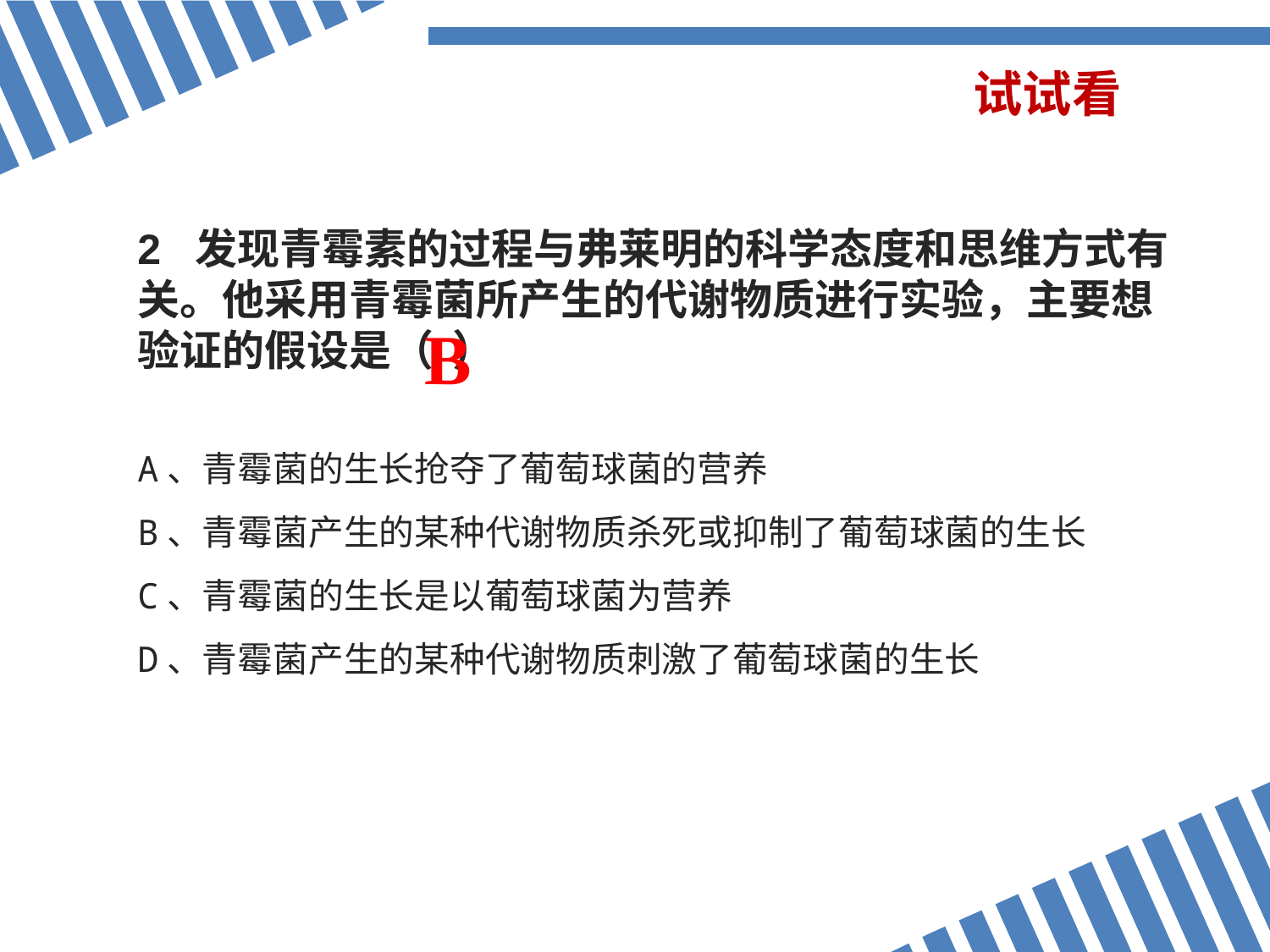

试试看
2  发现青霉素的过程与弗莱明的科学态度和思维方式有关。他采用青霉菌所产生的代谢物质进行实验，主要想验证的假设是（  ）

A、青霉菌的生长抢夺了葡萄球菌的营养
B、青霉菌产生的某种代谢物质杀死或抑制了葡萄球菌的生长
C、青霉菌的生长是以葡萄球菌为营养
D、青霉菌产生的某种代谢物质刺激了葡萄球菌的生长
B